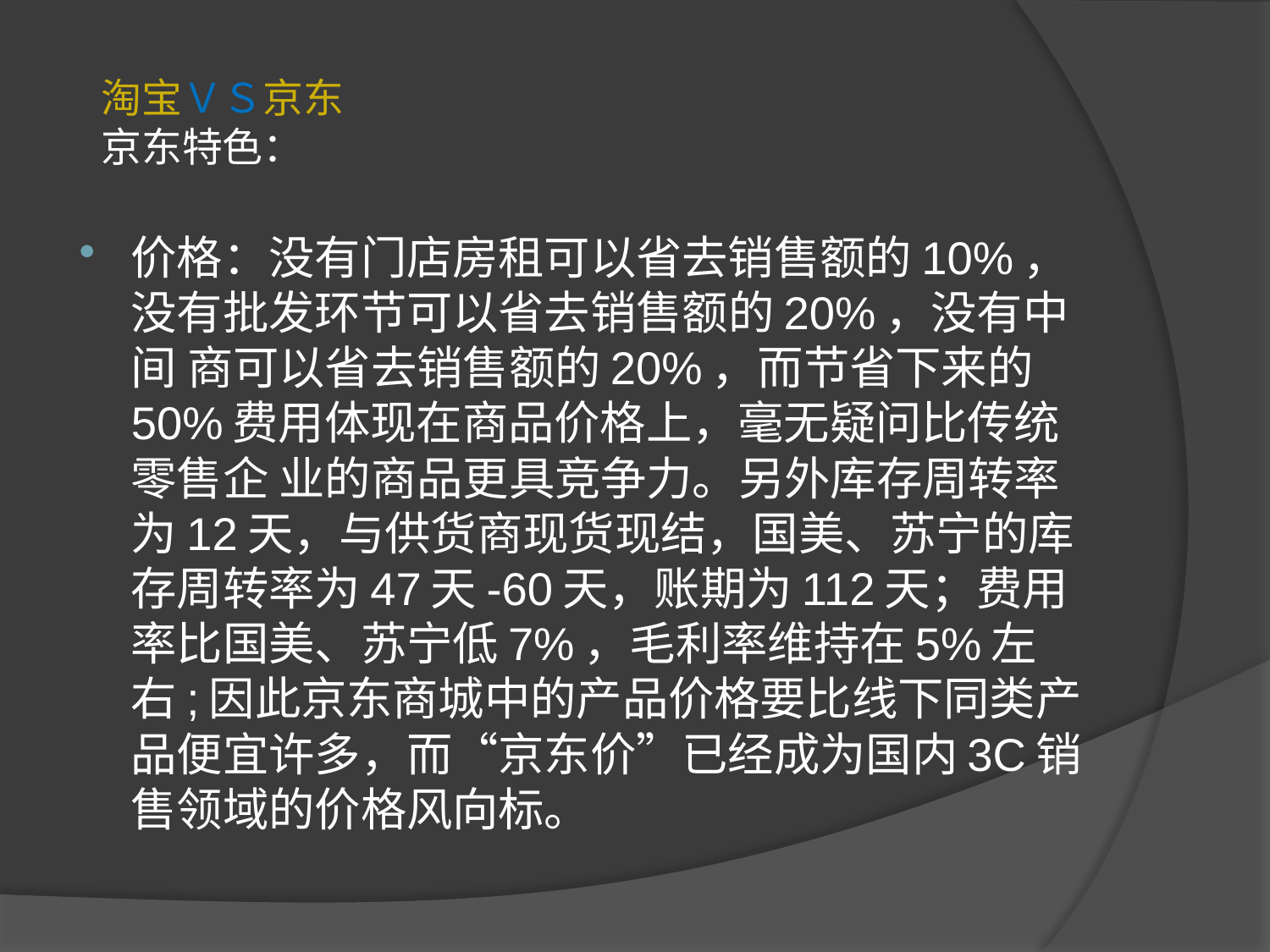

# 淘宝ＶＳ京东 京东特色：
价格：没有门店房租可以省去销售额的10%，没有批发环节可以省去销售额的20%，没有中间 商可以省去销售额的20%，而节省下来的50%费用体现在商品价格上，毫无疑问比传统零售企 业的商品更具竞争力。另外库存周转率为12天，与供货商现货现结，国美、苏宁的库存周转率为47天-60天，账期为112天；费用率比国美、苏宁低7%，毛利率维持在5%左右;因此京东商城中的产品价格要比线下同类产品便宜许多，而“京东价”已经成为国内3C销售领域的价格风向标。